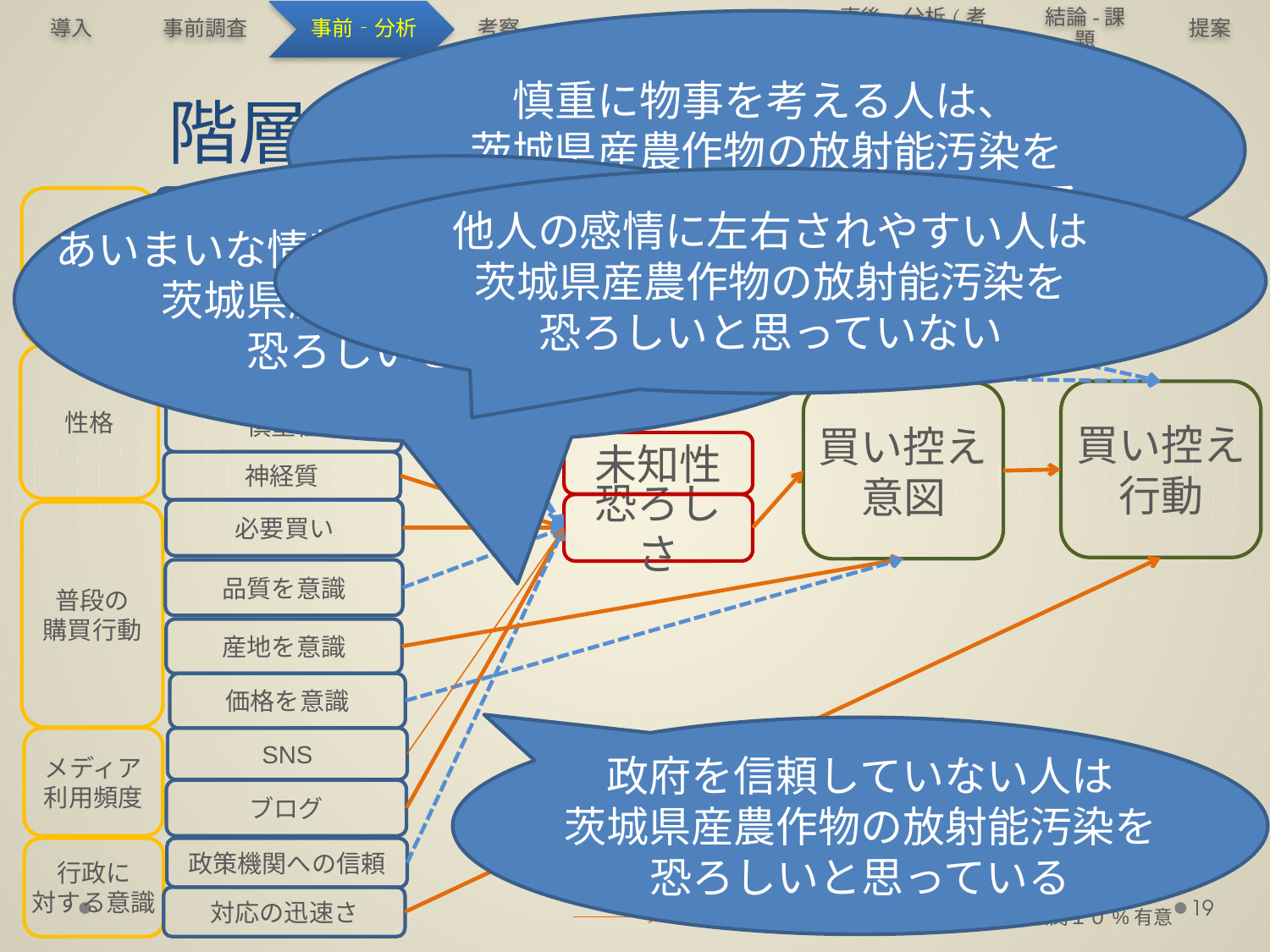

導入
事前調査
事前‐分析
考察
方略
事後調査
事後‐分析(考察)
結論-課題
提案
慎重に物事を考える人は、
茨城県産農作物の放射能汚染を
なんだかわからないと感じている
# 階層的重回帰分析　結果①
あいまいな情報に触れる頻度が高い人ほど
茨城県産農作物の放射能汚染を
恐ろしいと思っている
他人の感情に左右されやすい人は
茨城県産農作物の放射能汚染を
恐ろしいと思っていない
学類
国際
人文
数学
性格
他人の感情に左右
買い控え
行動
買い控え
意図
慎重性
未知性
神経質
恐ろしさ
必要買い
普段の
購買行動
品質を意識
産地を意識
価格を意識
政府を信頼していない人は
茨城県産農作物の放射能汚染を
恐ろしいと思っている
メディア
利用頻度
SNS
ブログ
行政に
対する意識
政策機関への信頼
正の相関５%有意
負の相関５%有意
正の相関１０%有意
負の相関１０%有意
19
対応の迅速さ